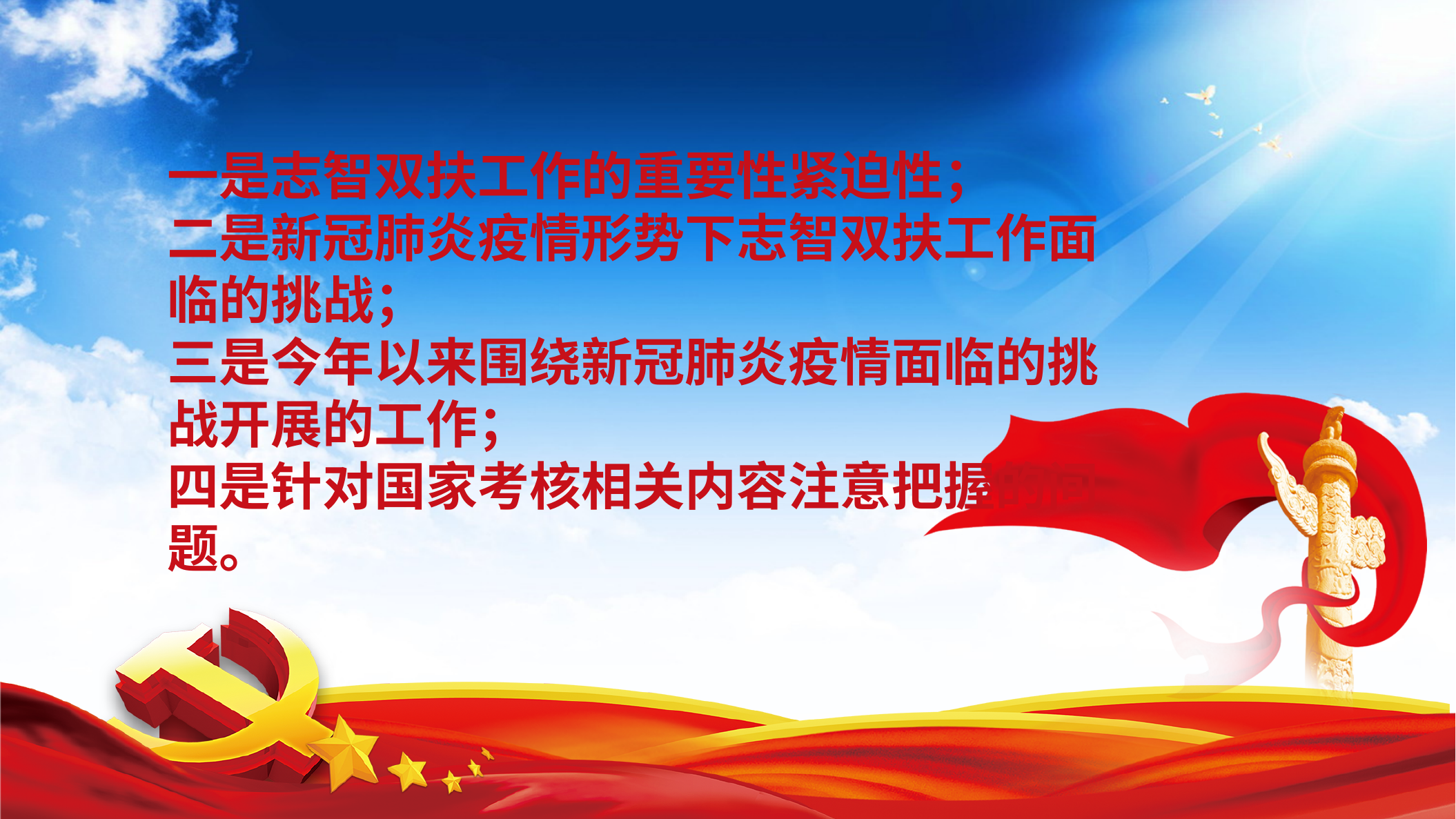

一是志智双扶工作的重要性紧迫性；
二是新冠肺炎疫情形势下志智双扶工作面临的挑战；
三是今年以来围绕新冠肺炎疫情面临的挑战开展的工作；
四是针对国家考核相关内容注意把握的问题。